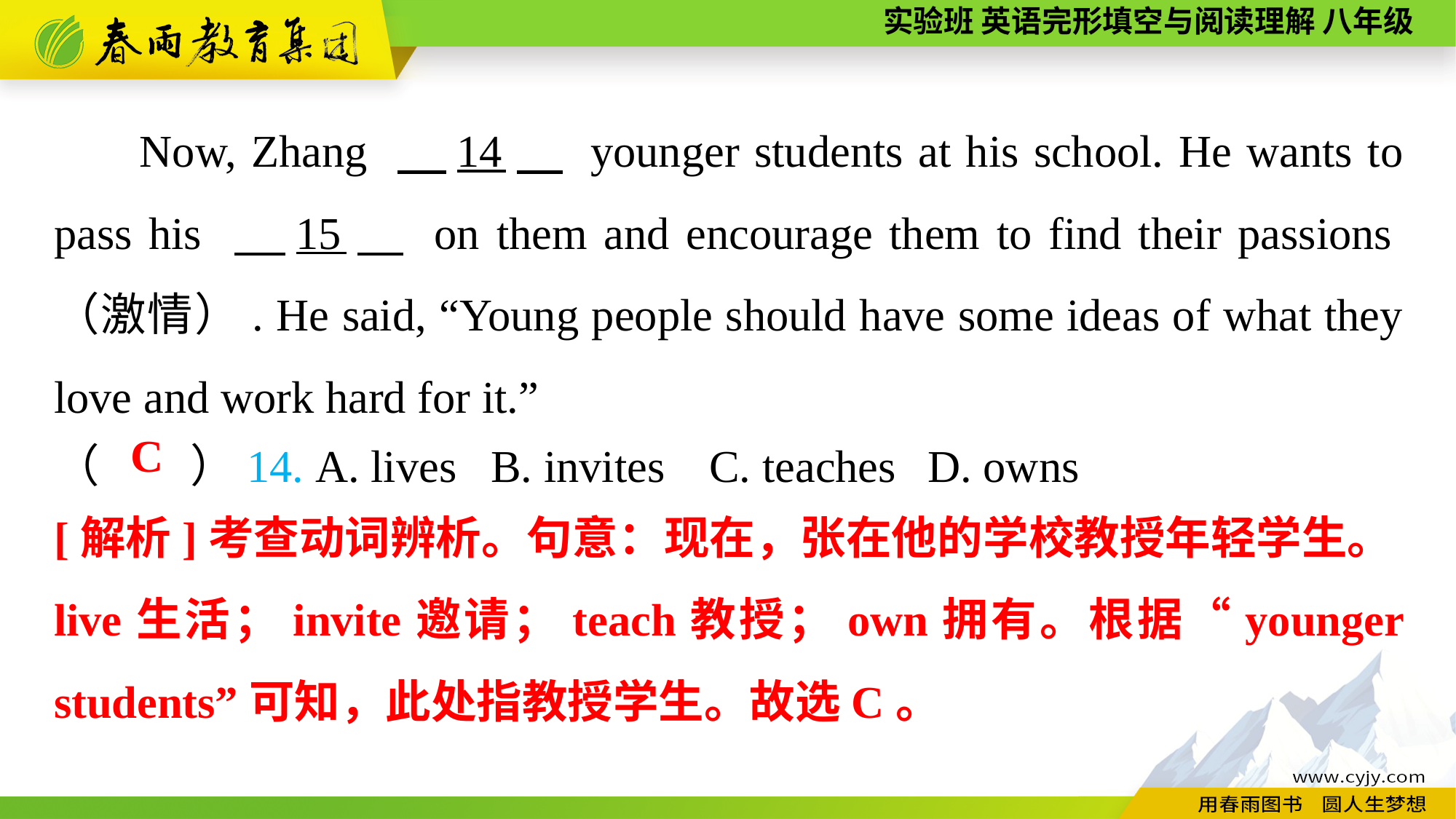

Now, Zhang 　14　 younger students at his school. He wants to pass his 　15　 on them and encourage them to find their passions（激情）. He said, “Young people should have some ideas of what they love and work hard for it.”
（　　）14. A. lives	B. invites	C. teaches	D. owns
C
[解析]考查动词辨析。句意：现在，张在他的学校教授年轻学生。live生活；invite邀请；teach教授；own拥有。根据“younger students”可知，此处指教授学生。故选C。